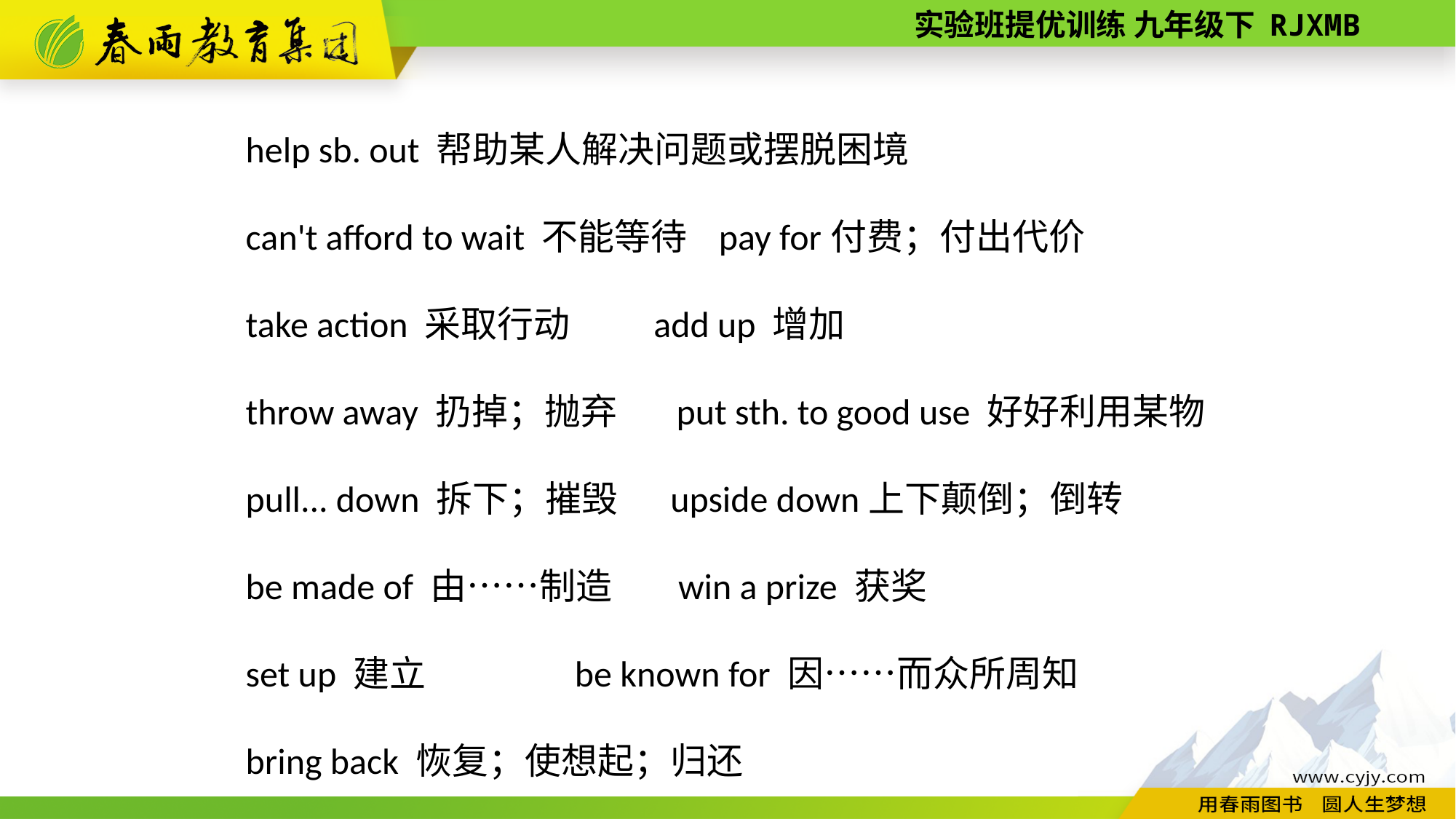

help sb. out 帮助某人解决问题或摆脱困境
can't afford to wait 不能等待        pay for付费；付出代价
take action 采取行动                       add up 增加
throw away 扔掉；抛弃                put sth. to good use 好好利用某物
pull... down 拆下；摧毁              upside down上下颠倒；倒转
be made of 由……制造                  win a prize 获奖
set up 建立                                          be known for 因……而众所周知
bring back 恢复；使想起；归还